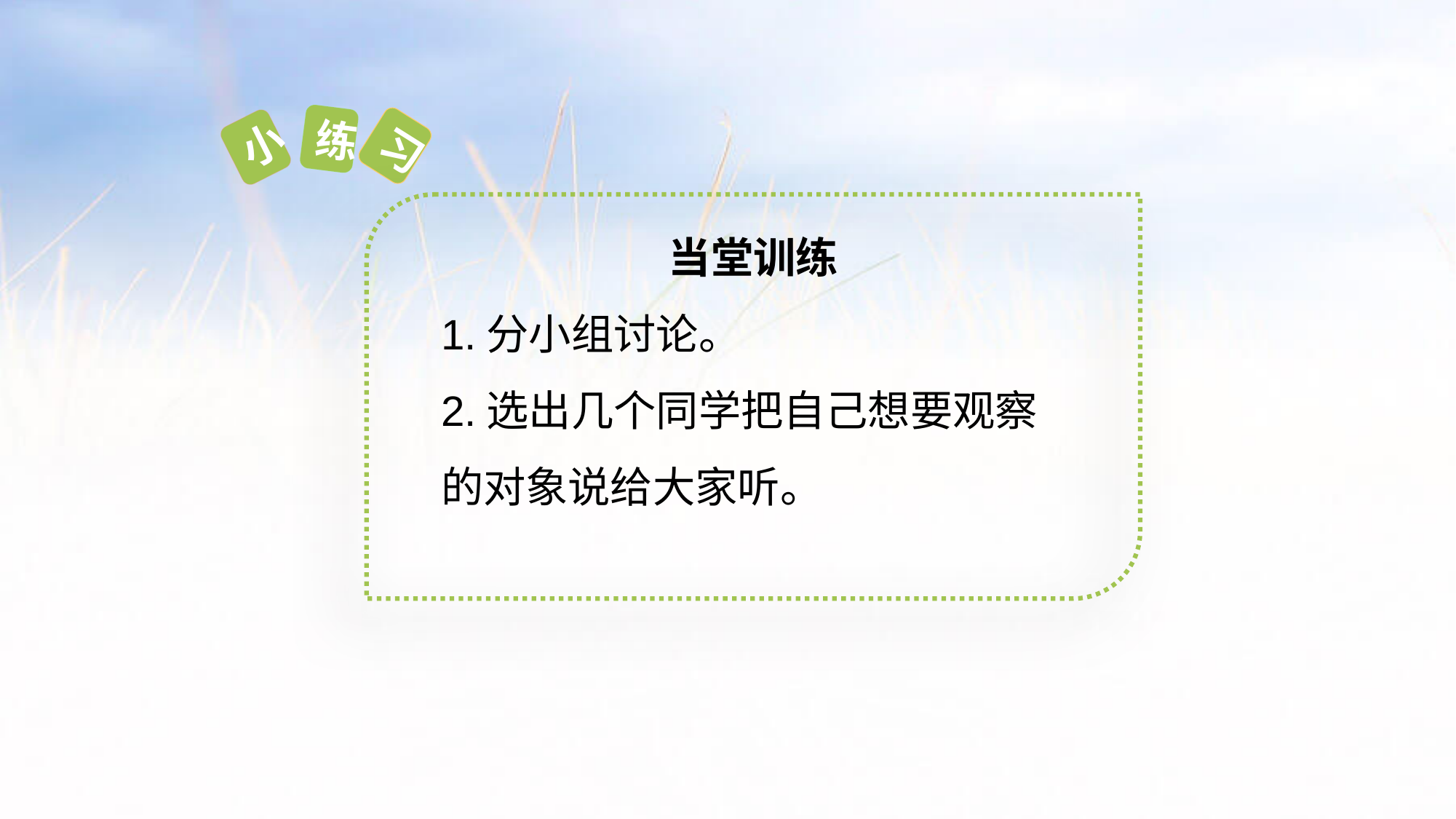

练
习
小

当堂训练
1.分小组讨论。
2.选出几个同学把自己想要观察的对象说给大家听。